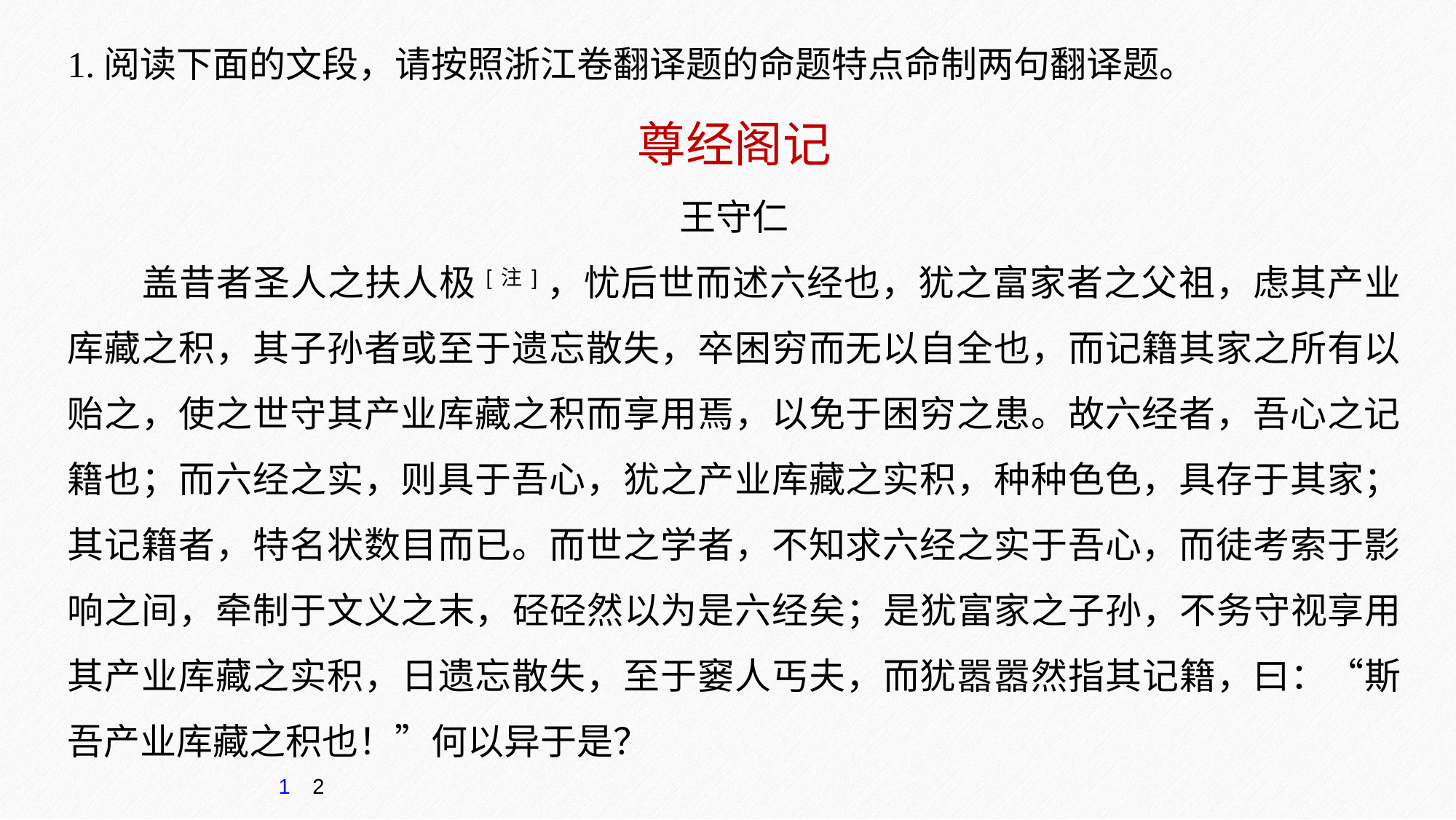

1.阅读下面的文段，请按照浙江卷翻译题的命题特点命制两句翻译题。
尊经阁记
王守仁
盖昔者圣人之扶人极[注]，忧后世而述六经也，犹之富家者之父祖，虑其产业库藏之积，其子孙者或至于遗忘散失，卒困穷而无以自全也，而记籍其家之所有以贻之，使之世守其产业库藏之积而享用焉，以免于困穷之患。故六经者，吾心之记籍也；而六经之实，则具于吾心，犹之产业库藏之实积，种种色色，具存于其家；其记籍者，特名状数目而已。而世之学者，不知求六经之实于吾心，而徒考索于影响之间，牵制于文义之末，硁硁然以为是六经矣；是犹富家之子孙，不务守视享用其产业库藏之实积，日遗忘散失，至于窭人丐夫，而犹嚣嚣然指其记籍，曰：“斯吾产业库藏之积也！”何以异于是？
1
2